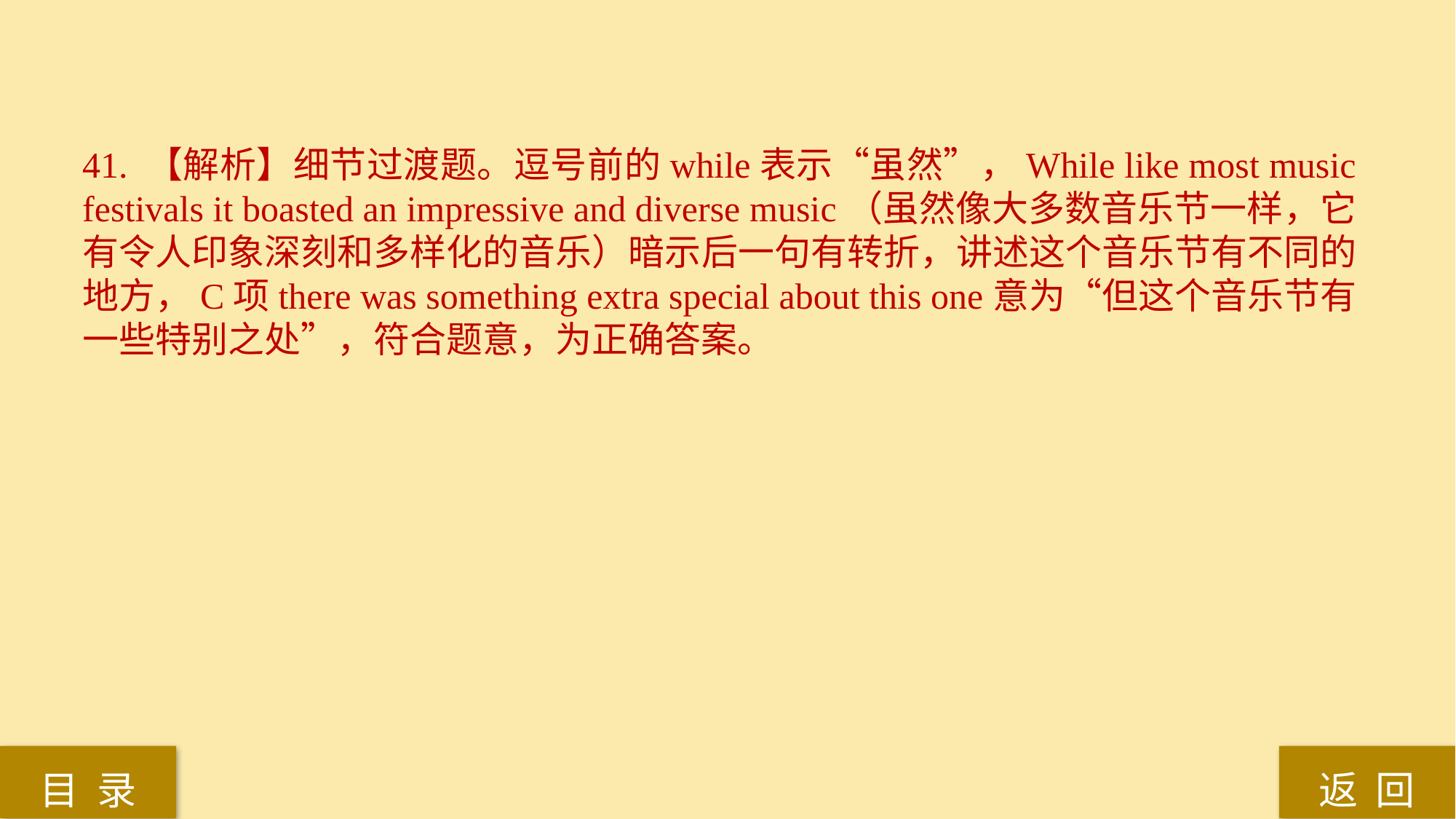

41. 【解析】细节过渡题。逗号前的while表示“虽然”，While like most music festivals it boasted an impressive and diverse music（虽然像大多数音乐节一样，它有令人印象深刻和多样化的音乐）暗示后一句有转折，讲述这个音乐节有不同的地方，C项there was something extra special about this one意为“但这个音乐节有一些特别之处”，符合题意，为正确答案。
返  回